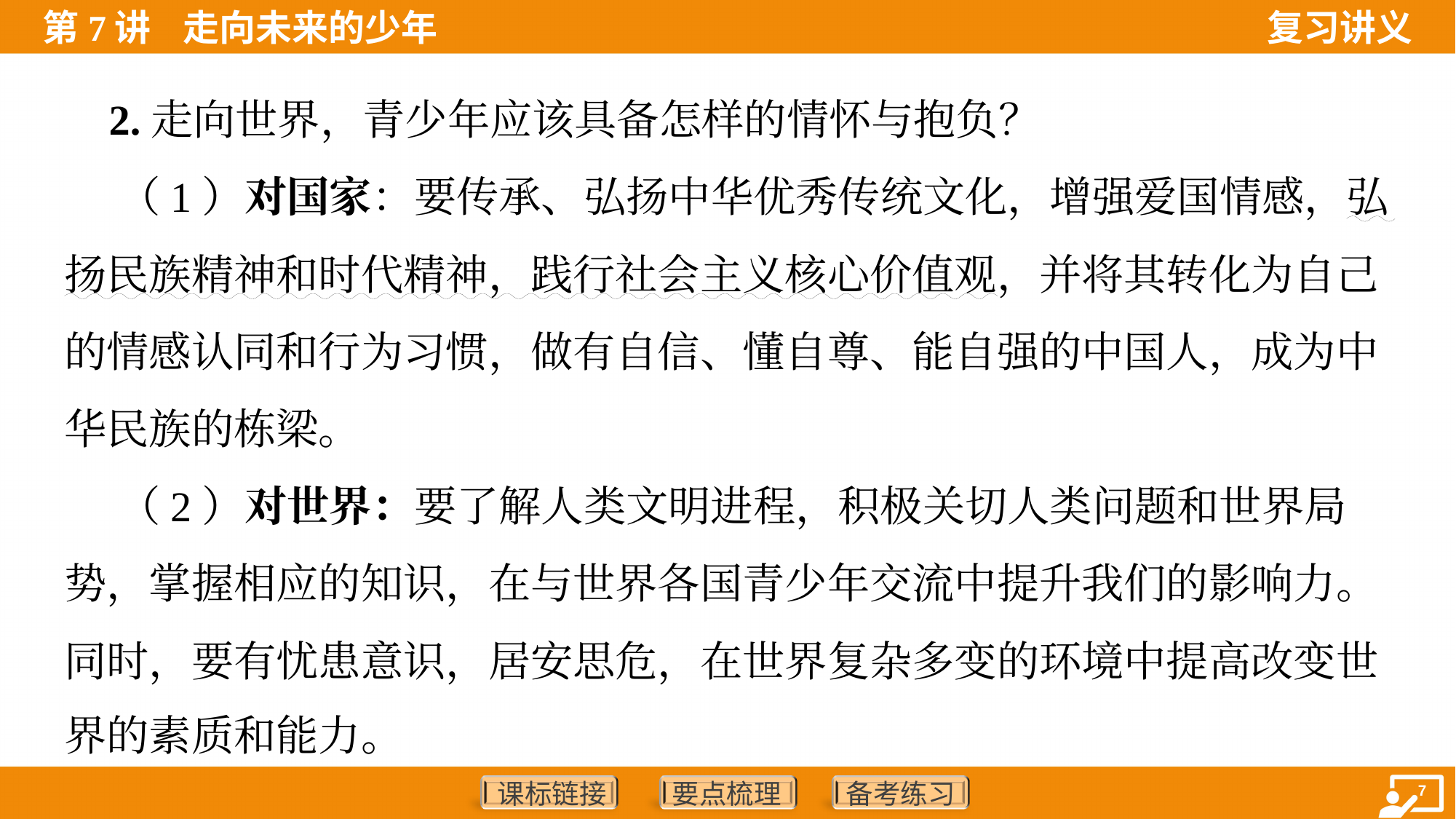

2.走向世界，青少年应该具备怎样的情怀与抱负？
    （1）对国家：要传承、弘扬中华优秀传统文化，增强爱国情感，弘
扬民族精神和时代精神，践行社会主义核心价值观，并将其转化为自己
的情感认同和行为习惯，做有自信、懂自尊、能自强的中国人，成为中
华民族的栋梁。
    （2）对世界：要了解人类文明进程，积极关切人类问题和世界局
势，掌握相应的知识，在与世界各国青少年交流中提升我们的影响力。
同时，要有忧患意识，居安思危，在世界复杂多变的环境中提高改变世
界的素质和能力。